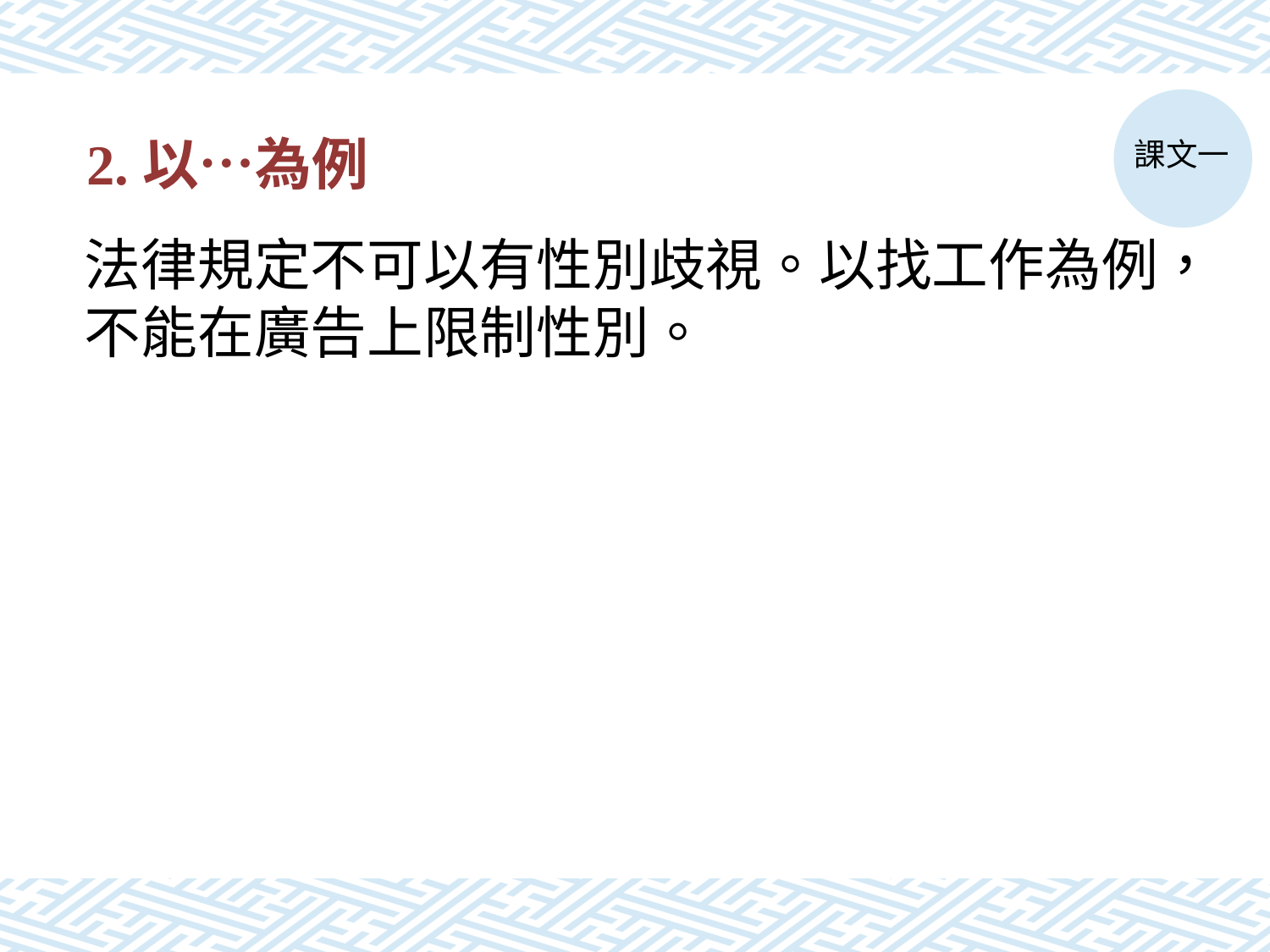

課文一
# 2.以…為例
法律規定不可以有性別歧視。以找工作為例，不能在廣告上限制性別。